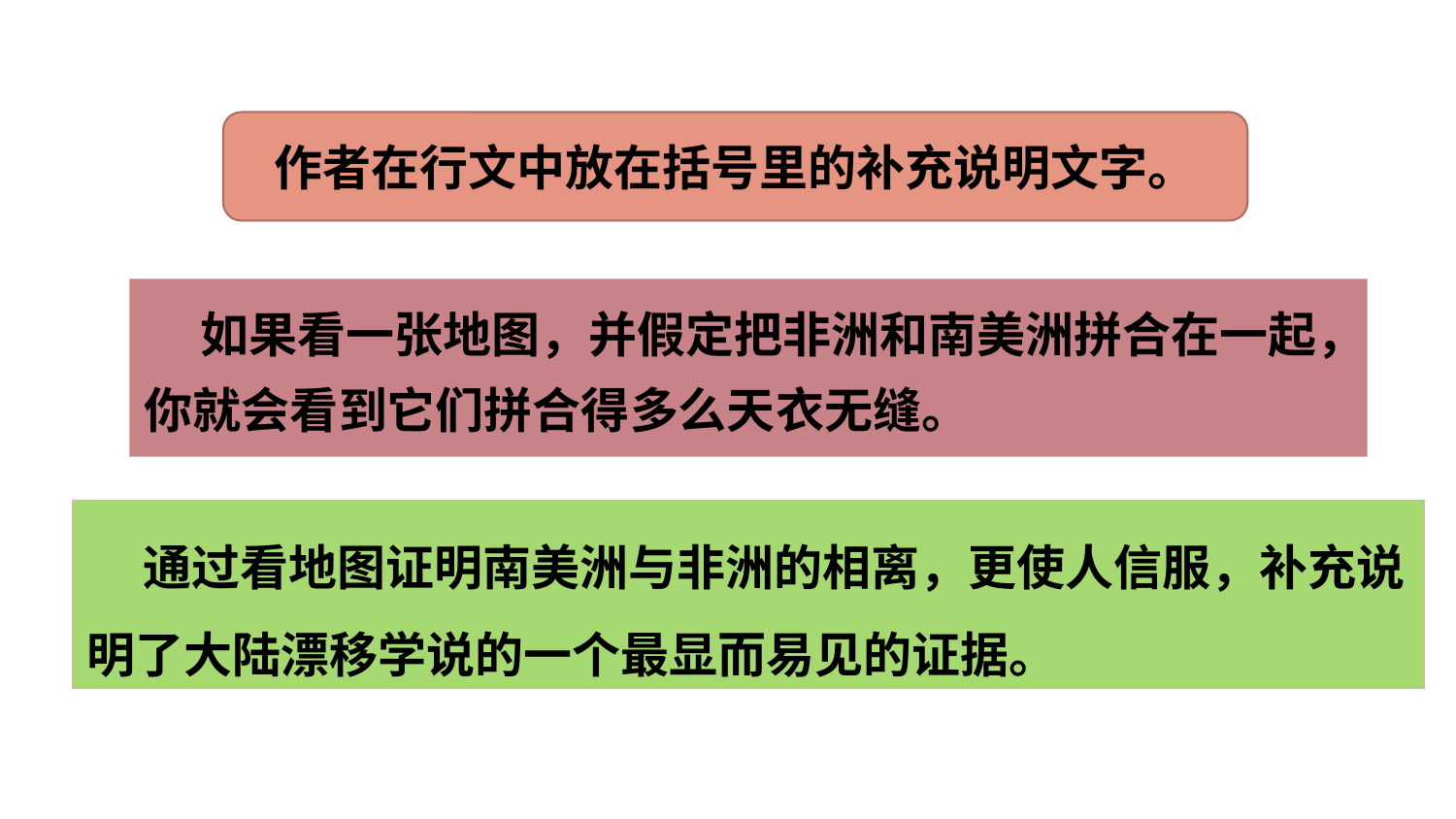

作者在行文中放在括号里的补充说明文字。
    如果看一张地图，并假定把非洲和南美洲拼合在一起，你就会看到它们拼合得多么天衣无缝。
     通过看地图证明南美洲与非洲的相离，更使人信服，补充说明了大陆漂移学说的一个最显而易见的证据。